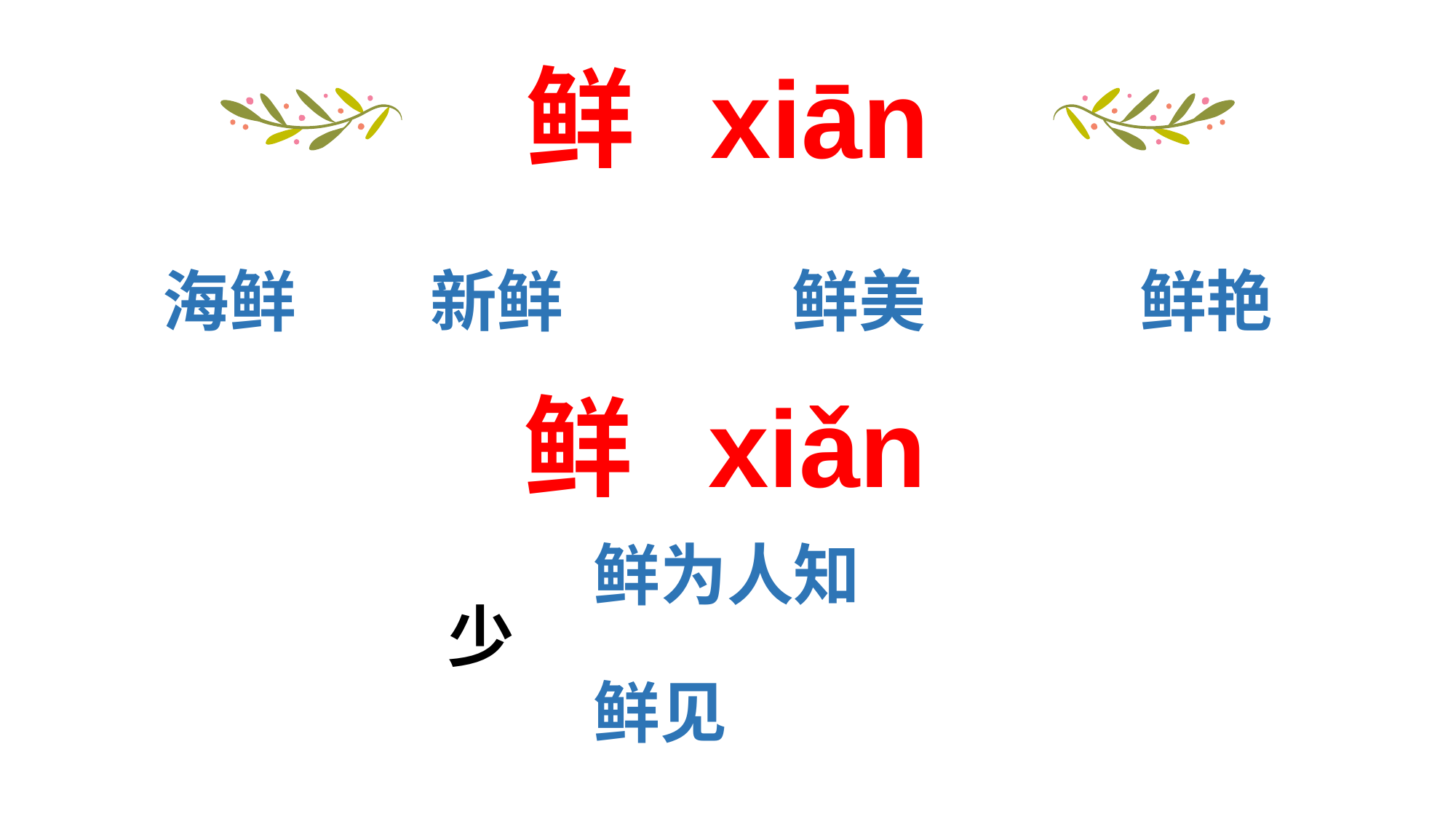

# 鲜  xiān
海鲜
新鲜
鲜美
鲜艳
鲜  xiǎn
鲜为人知
少
鲜见